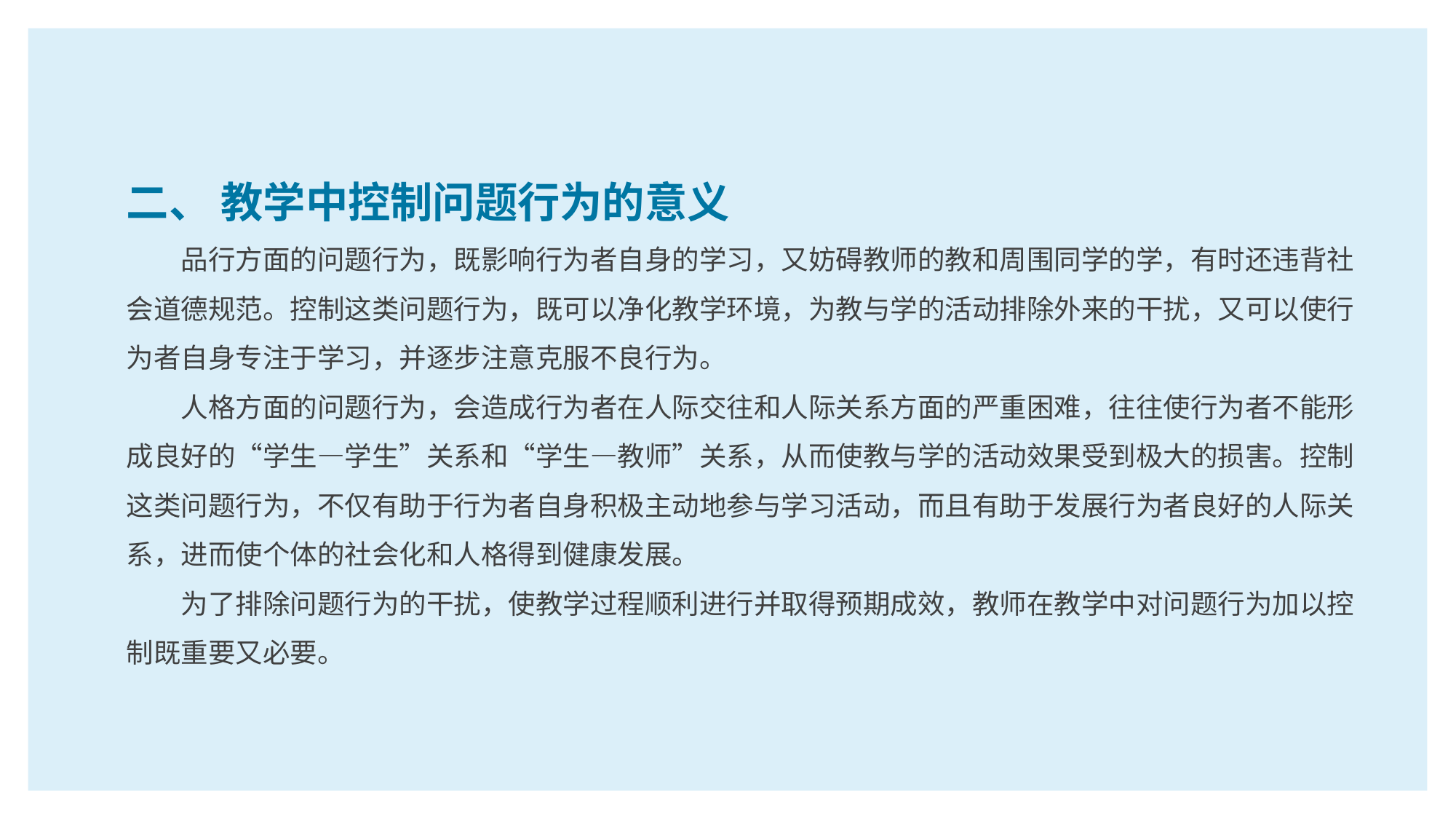

二、 教学中控制问题行为的意义
品行方面的问题行为，既影响行为者自身的学习，又妨碍教师的教和周围同学的学，有时还违背社会道德规范。控制这类问题行为，既可以净化教学环境，为教与学的活动排除外来的干扰，又可以使行为者自身专注于学习，并逐步注意克服不良行为。
人格方面的问题行为，会造成行为者在人际交往和人际关系方面的严重困难，往往使行为者不能形成良好的“学生—学生”关系和“学生—教师”关系，从而使教与学的活动效果受到极大的损害。控制这类问题行为，不仅有助于行为者自身积极主动地参与学习活动，而且有助于发展行为者良好的人际关系，进而使个体的社会化和人格得到健康发展。
为了排除问题行为的干扰，使教学过程顺利进行并取得预期成效，教师在教学中对问题行为加以控制既重要又必要。